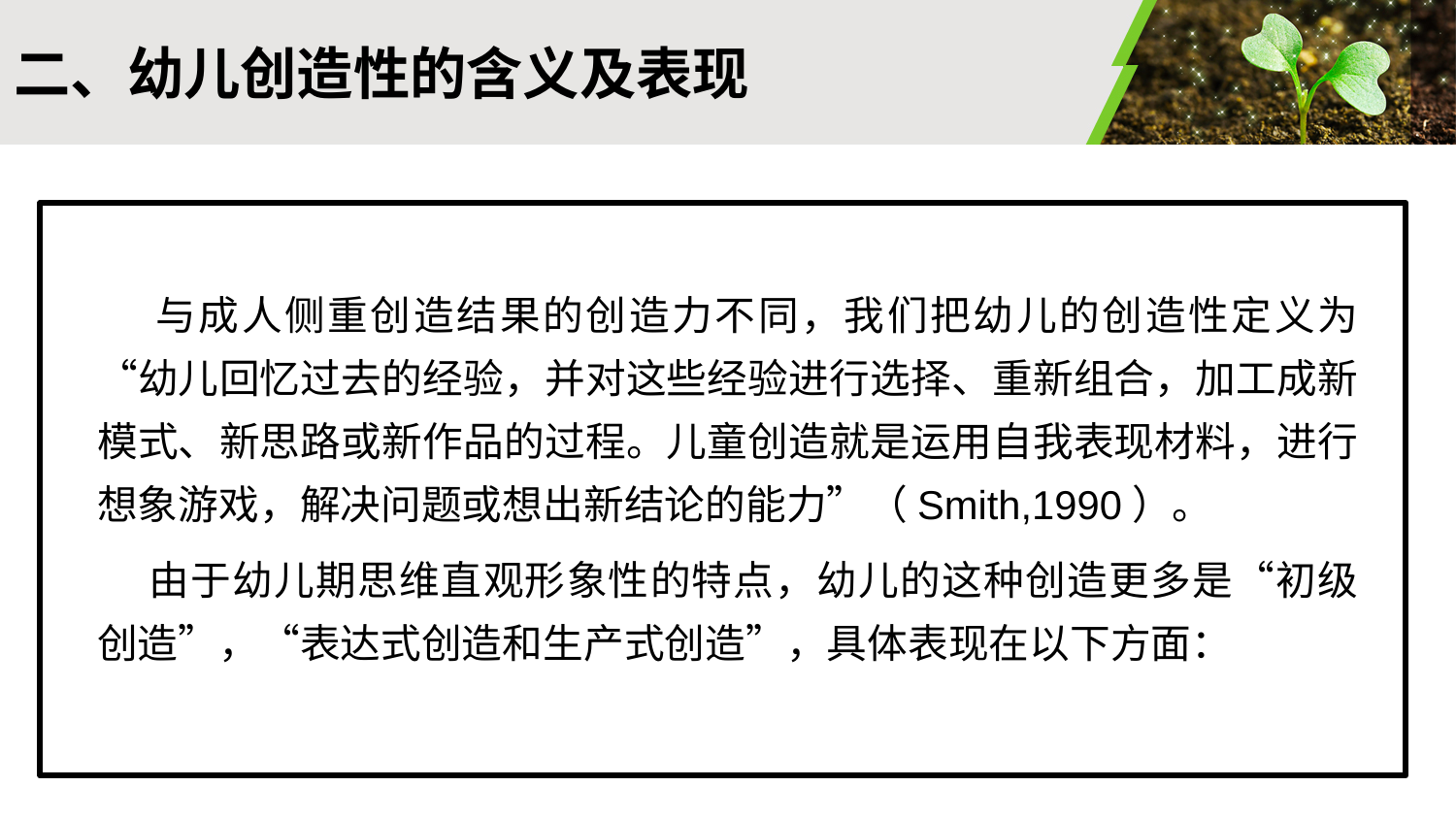

二、幼儿创造性的含义及表现

    与成人侧重创造结果的创造力不同，我们把幼儿的创造性定义为“幼儿回忆过去的经验，并对这些经验进行选择、重新组合，加工成新模式、新思路或新作品的过程。儿童创造就是运用自我表现材料，进行想象游戏，解决问题或想出新结论的能力”（Smith,1990）。
    由于幼儿期思维直观形象性的特点，幼儿的这种创造更多是“初级创造”，“表达式创造和生产式创造”，具体表现在以下方面：